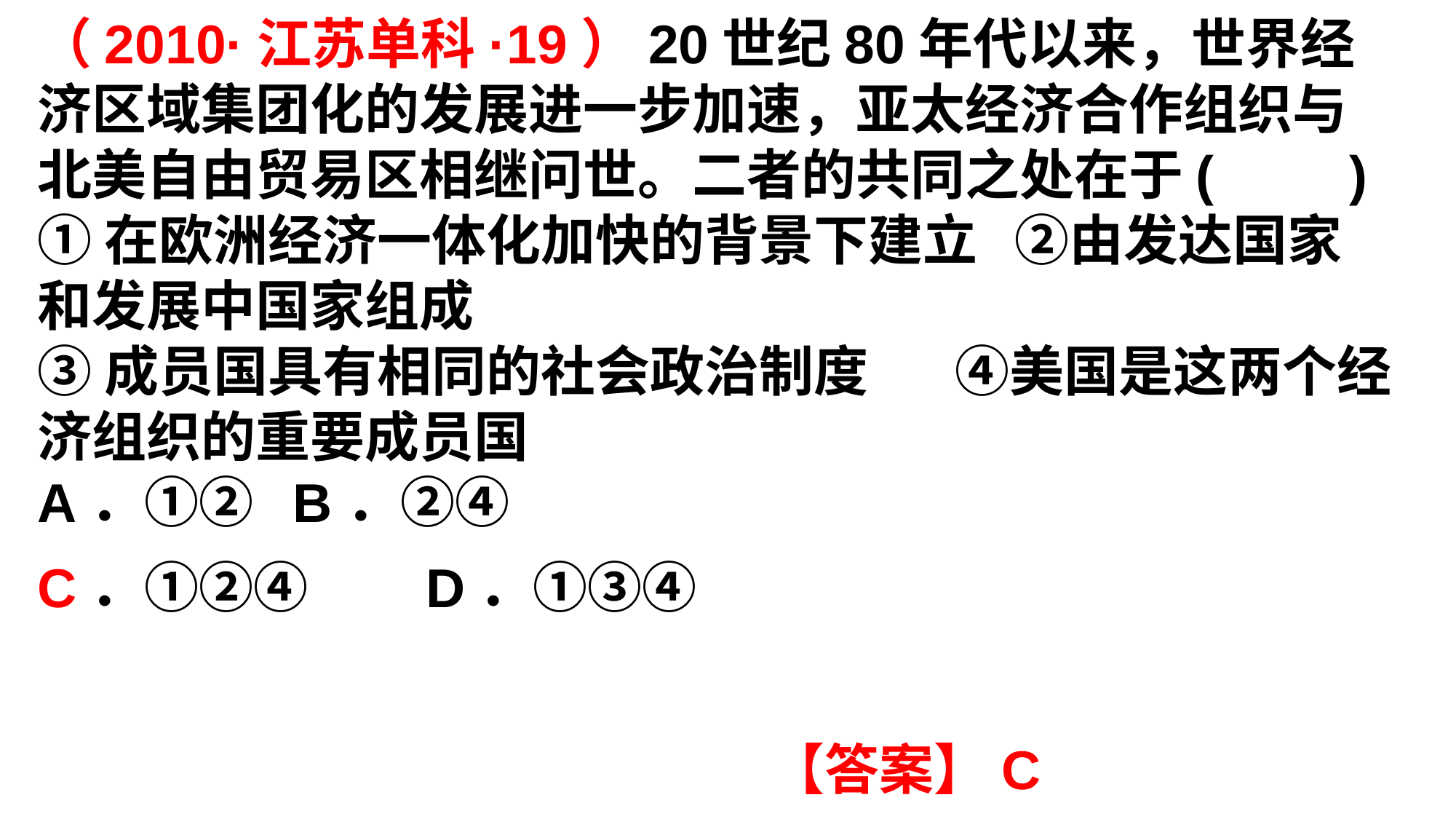

（2010·江苏单科·19）20世纪80年代以来，世界经济区域集团化的发展进一步加速，亚太经济合作组织与北美自由贸易区相继问世。二者的共同之处在于(　　)①在欧洲经济一体化加快的背景下建立   ②由发达国家和发展中国家组成③成员国具有相同的社会政治制度       ④美国是这两个经济组织的重要成员国A．①②	  B．②④      C．①②④	  D．①③④
【答案】C